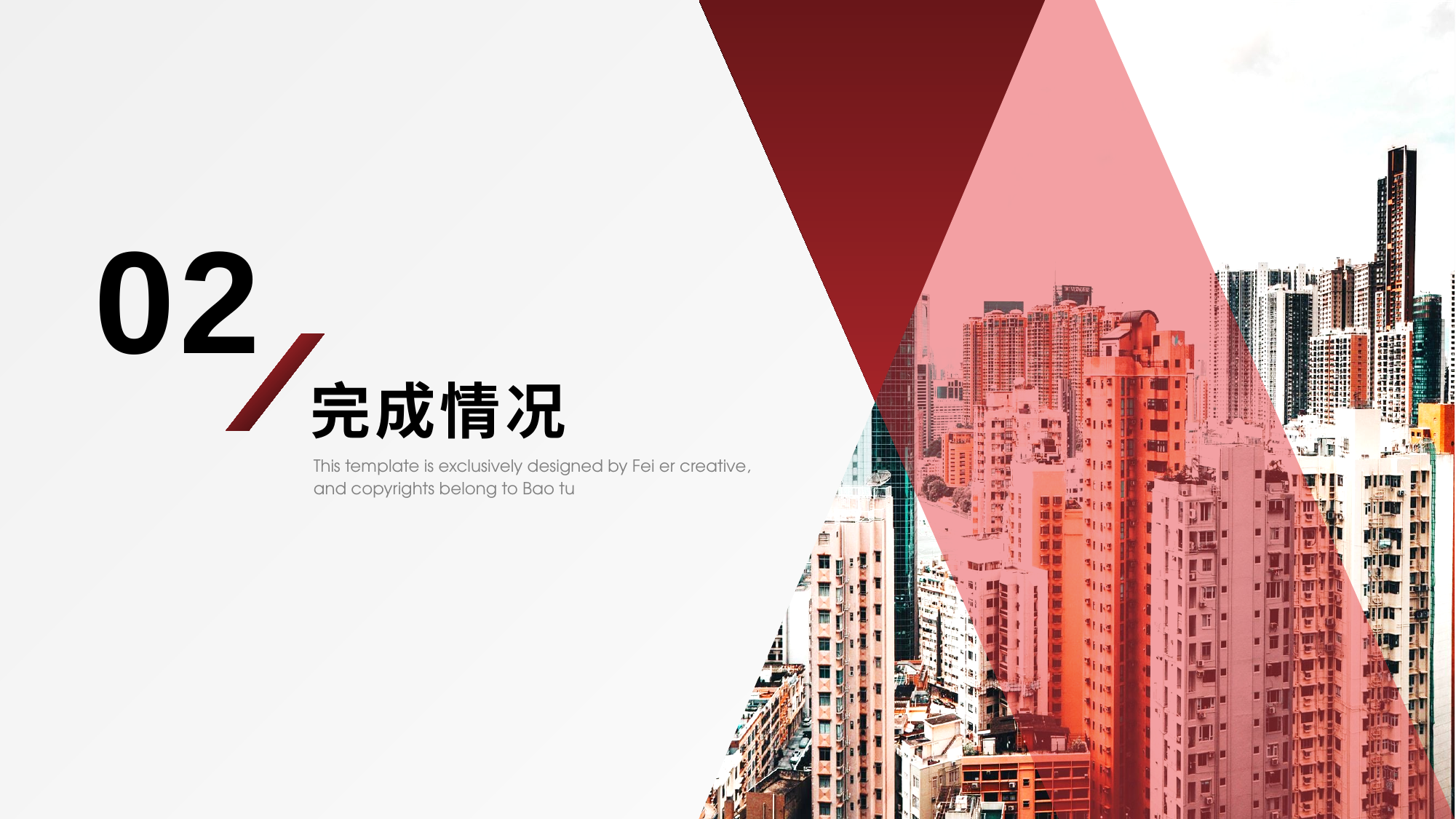

02

完成情况
This template is exclusively designed by Fei er creative, and copyrights belong to Bao tu